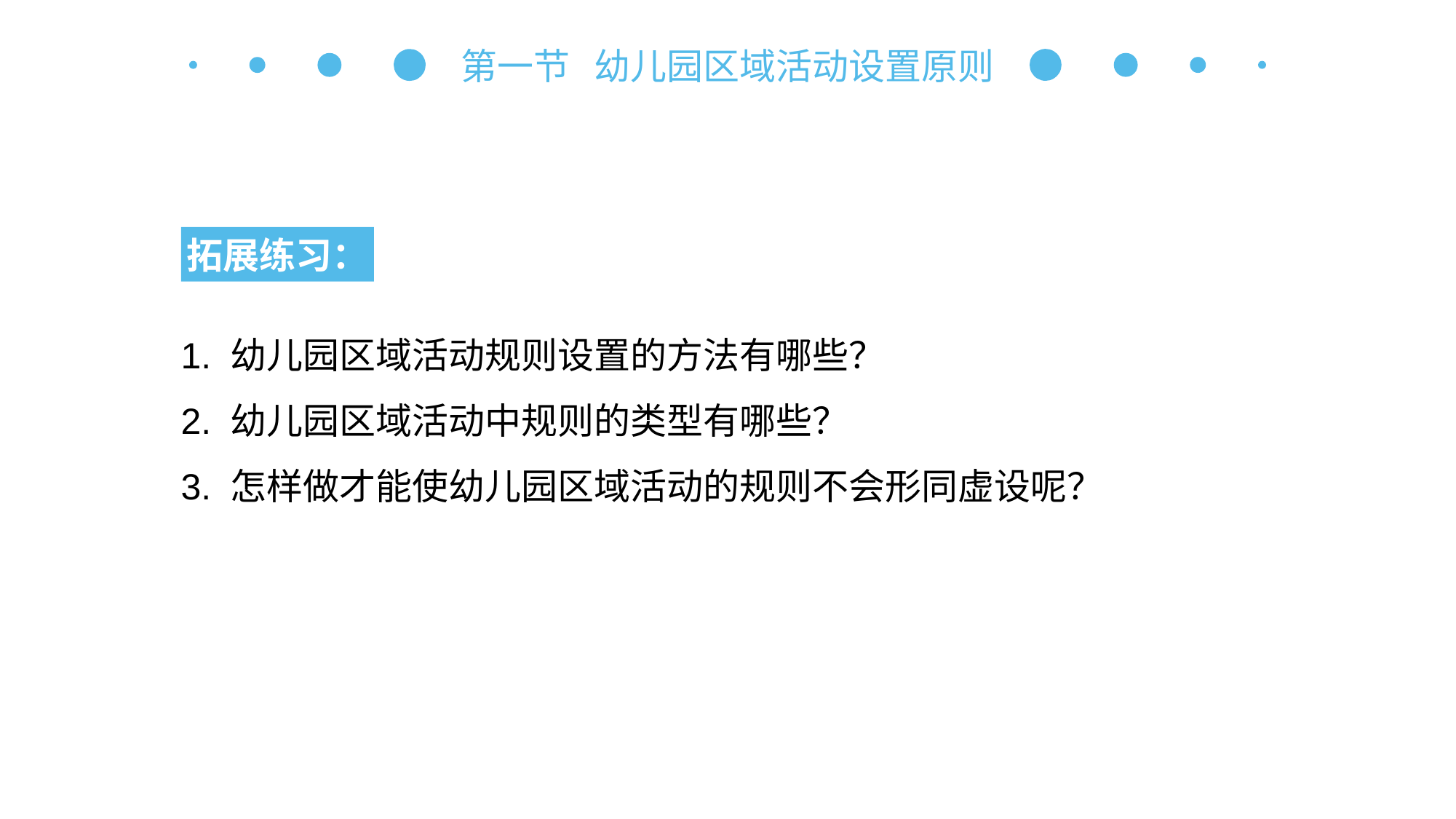

第一节   幼儿园区域活动设置原则

拓展练习：
1. 幼儿园区域活动规则设置的方法有哪些？
2. 幼儿园区域活动中规则的类型有哪些？
3. 怎样做才能使幼儿园区域活动的规则不会形同虚设呢？